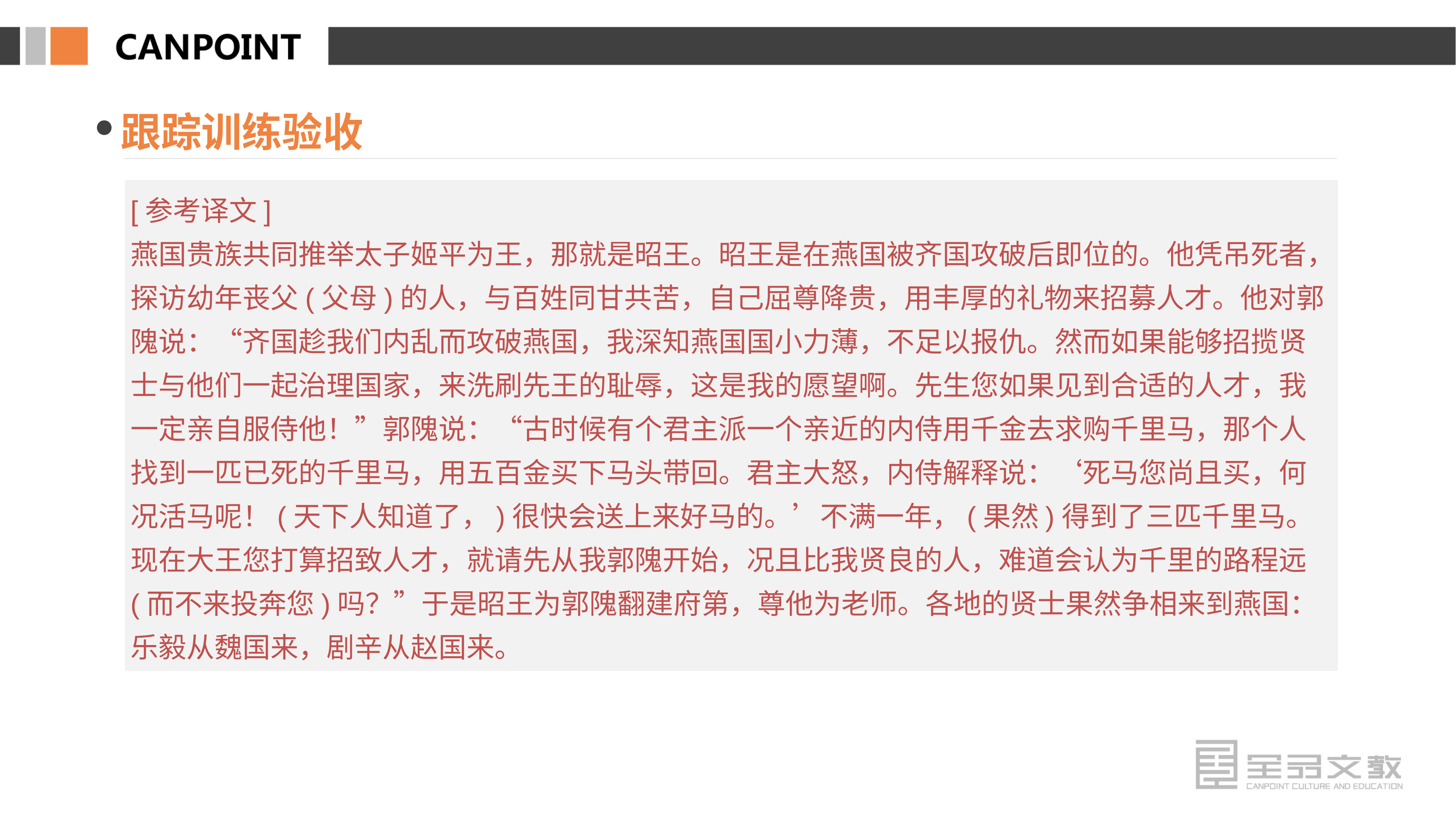

跟踪训练验收

[参考译文]
燕国贵族共同推举太子姬平为王，那就是昭王。昭王是在燕国被齐国攻破后即位的。他凭吊死者，探访幼年丧父(父母)的人，与百姓同甘共苦，自己屈尊降贵，用丰厚的礼物来招募人才。他对郭隗说：“齐国趁我们内乱而攻破燕国，我深知燕国国小力薄，不足以报仇。然而如果能够招揽贤士与他们一起治理国家，来洗刷先王的耻辱，这是我的愿望啊。先生您如果见到合适的人才，我一定亲自服侍他！”郭隗说：“古时候有个君主派一个亲近的内侍用千金去求购千里马，那个人找到一匹已死的千里马，用五百金买下马头带回。君主大怒，内侍解释说：‘死马您尚且买，何况活马呢！(天下人知道了，)很快会送上来好马的。’不满一年，(果然)得到了三匹千里马。现在大王您打算招致人才，就请先从我郭隗开始，况且比我贤良的人，难道会认为千里的路程远(而不来投奔您)吗？”于是昭王为郭隗翻建府第，尊他为老师。各地的贤士果然争相来到燕国：乐毅从魏国来，剧辛从赵国来。